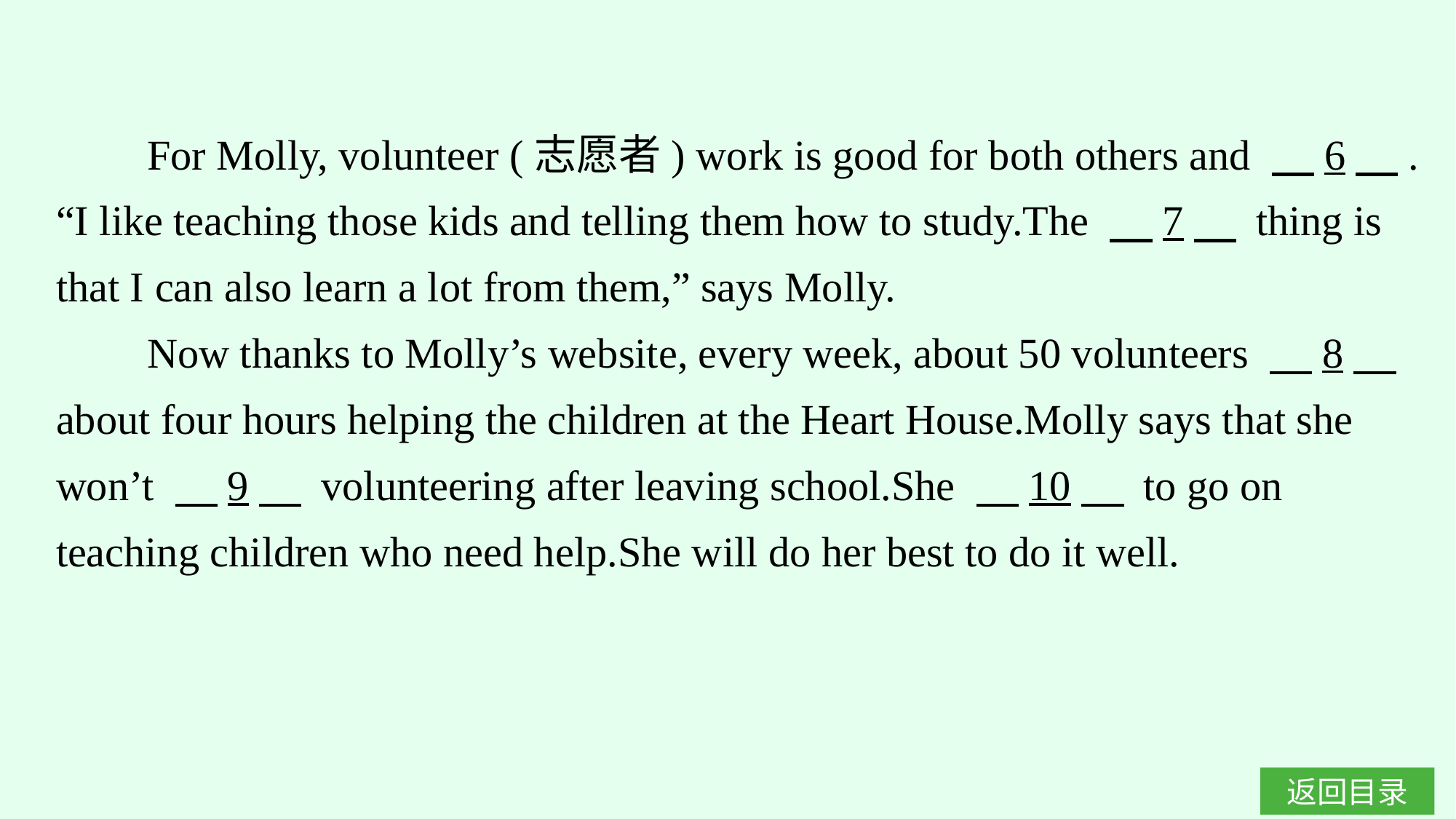

For Molly, volunteer (志愿者) work is good for both others and 　6　.“I like teaching those kids and telling them how to study.The 　7　 thing is that I can also learn a lot from them,” says Molly.
Now thanks to Molly’s website, every week, about 50 volunteers 　8　 about four hours helping the children at the Heart House.Molly says that she won’t 　9　 volunteering after leaving school.She 　10　 to go on teaching children who need help.She will do her best to do it well.